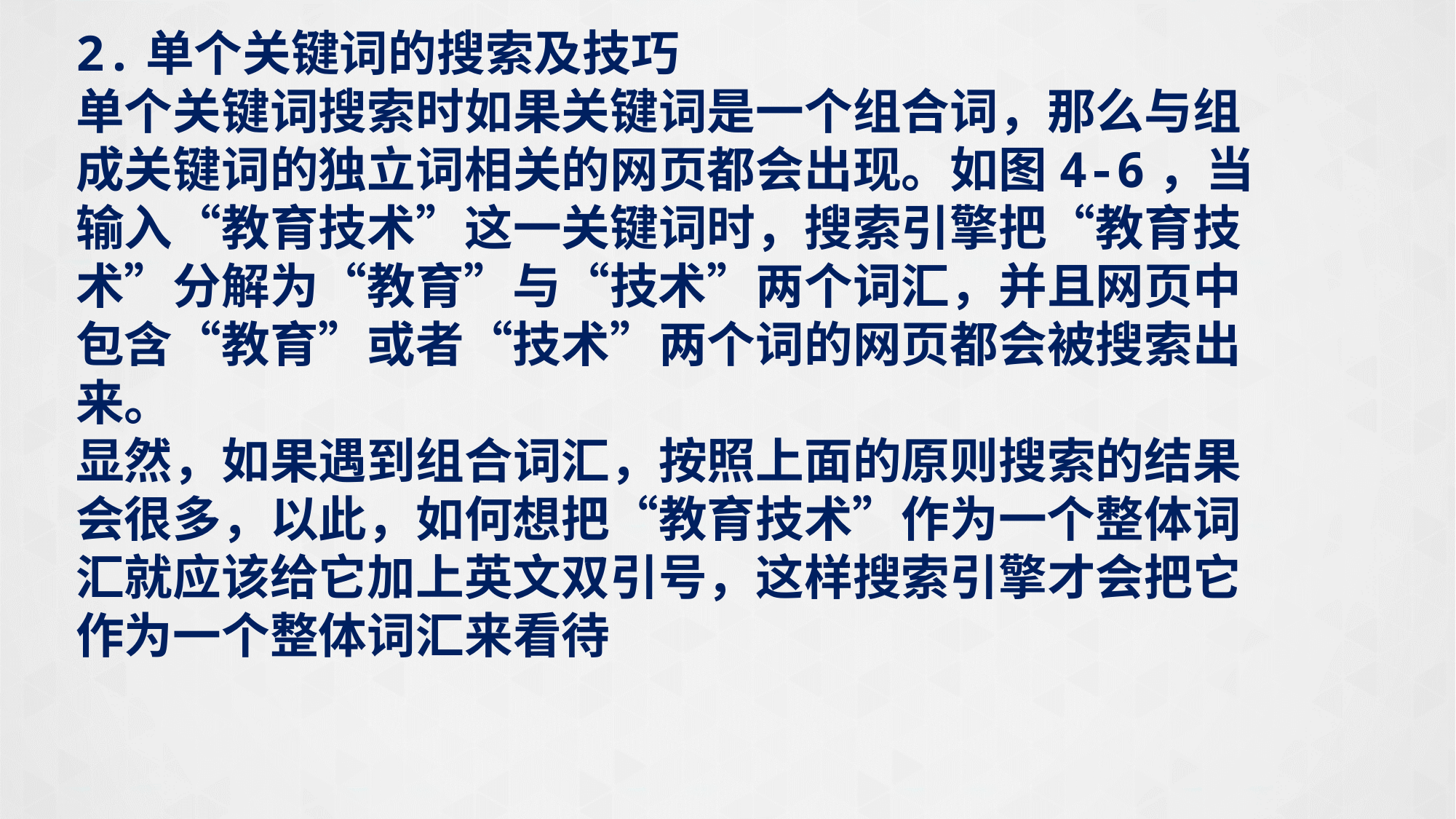

2.单个关键词的搜索及技巧
单个关键词搜索时如果关键词是一个组合词，那么与组成关键词的独立词相关的网页都会出现。如图4-6，当输入“教育技术”这一关键词时，搜索引擎把“教育技术”分解为“教育”与“技术”两个词汇，并且网页中包含“教育”或者“技术”两个词的网页都会被搜索出来。
显然，如果遇到组合词汇，按照上面的原则搜索的结果会很多，以此，如何想把“教育技术”作为一个整体词汇就应该给它加上英文双引号，这样搜索引擎才会把它作为一个整体词汇来看待